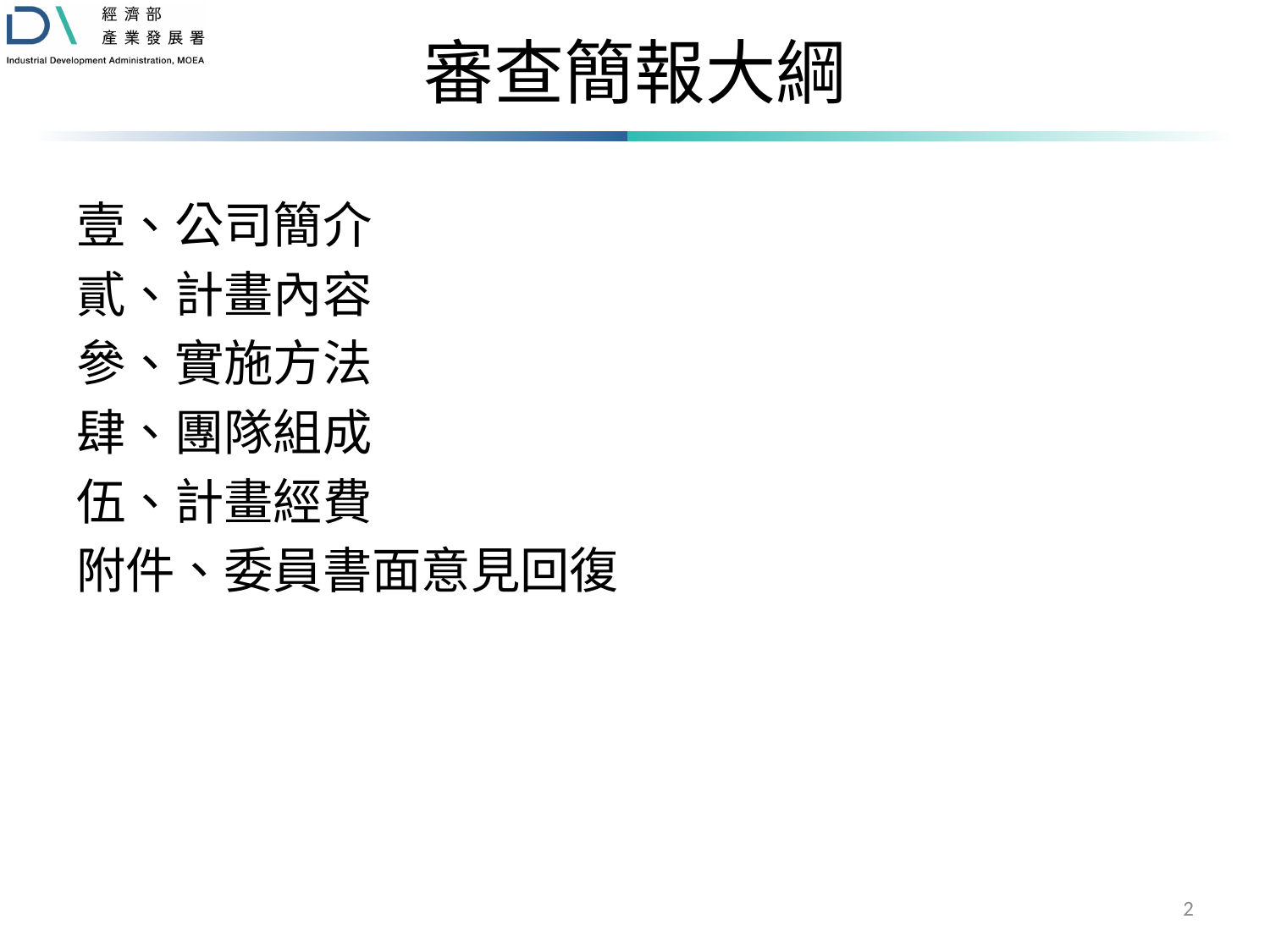

# 審查簡報大綱
壹、公司簡介
貳、計畫內容
參、實施方法
肆、團隊組成
伍、計畫經費
附件、委員書面意見回復
2